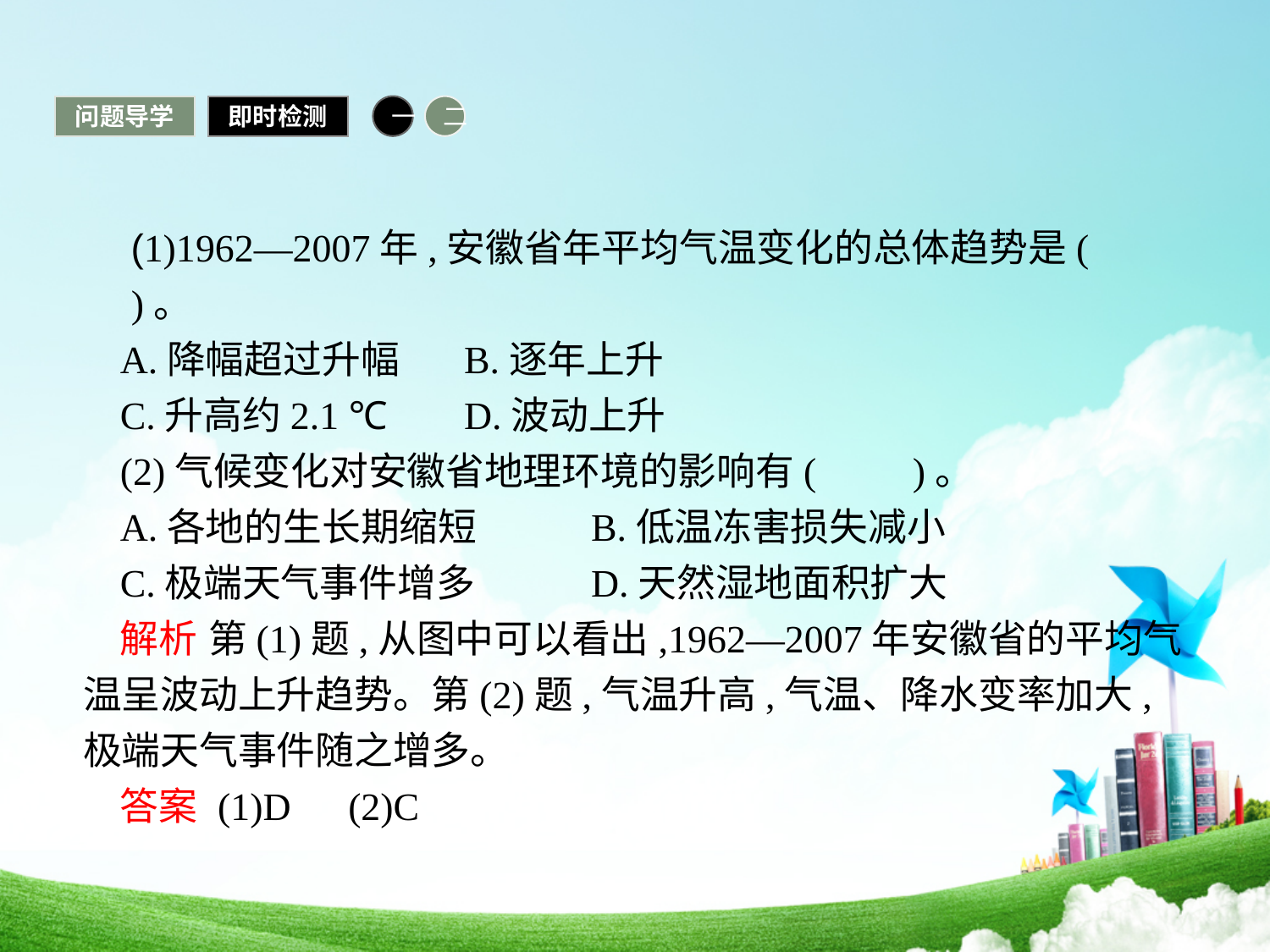

问题导学
即时检测
一
二
 (1)1962—2007年,安徽省年平均气温变化的总体趋势是(　　)。
A.降幅超过升幅	B.逐年上升
C.升高约2.1 ℃	D.波动上升
(2)气候变化对安徽省地理环境的影响有(　　)。
A.各地的生长期缩短	B.低温冻害损失减小
C.极端天气事件增多	D.天然湿地面积扩大
解析 第(1)题,从图中可以看出,1962—2007年安徽省的平均气温呈波动上升趋势。第(2)题,气温升高,气温、降水变率加大,极端天气事件随之增多。
答案 (1)D　(2)C